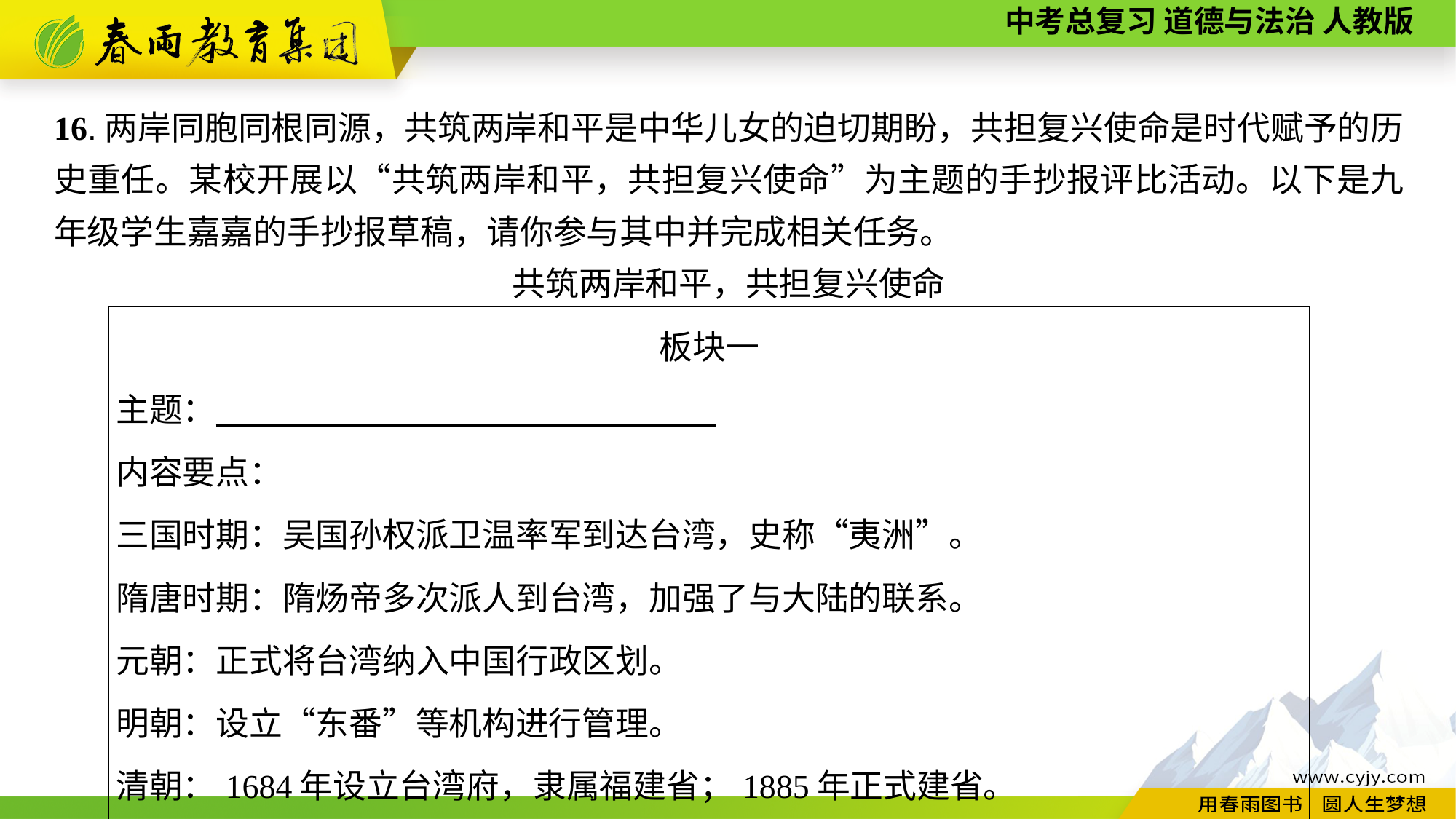

16.两岸同胞同根同源，共筑两岸和平是中华儿女的迫切期盼，共担复兴使命是时代赋予的历史重任。某校开展以“共筑两岸和平，共担复兴使命”为主题的手抄报评比活动。以下是九年级学生嘉嘉的手抄报草稿，请你参与其中并完成相关任务。
共筑两岸和平，共担复兴使命
| 板块一 主题：　　　　　　　　　　　　　　　 内容要点： 三国时期：吴国孙权派卫温率军到达台湾，史称“夷洲”。 隋唐时期：隋炀帝多次派人到台湾，加强了与大陆的联系。 元朝：正式将台湾纳入中国行政区划。 明朝：设立“东番”等机构进行管理。 清朝：1684年设立台湾府，隶属福建省；1885年正式建省。 …… |
| --- |